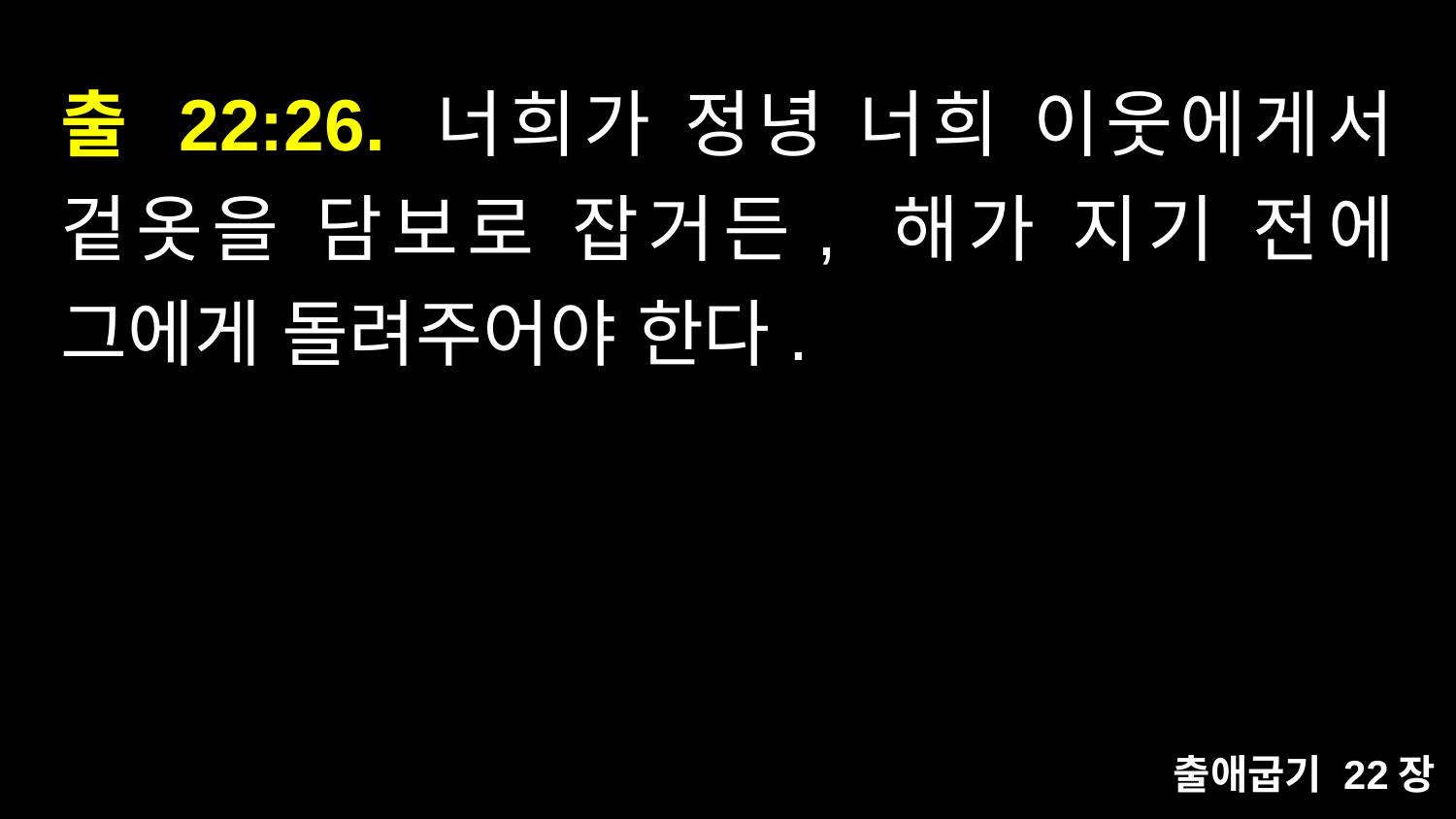

# 출 22:26. 너희가 정녕 너희 이웃에게서 겉옷을 담보로 잡거든, 해가 지기 전에 그에게 돌려주어야 한다.
출애굽기 22장